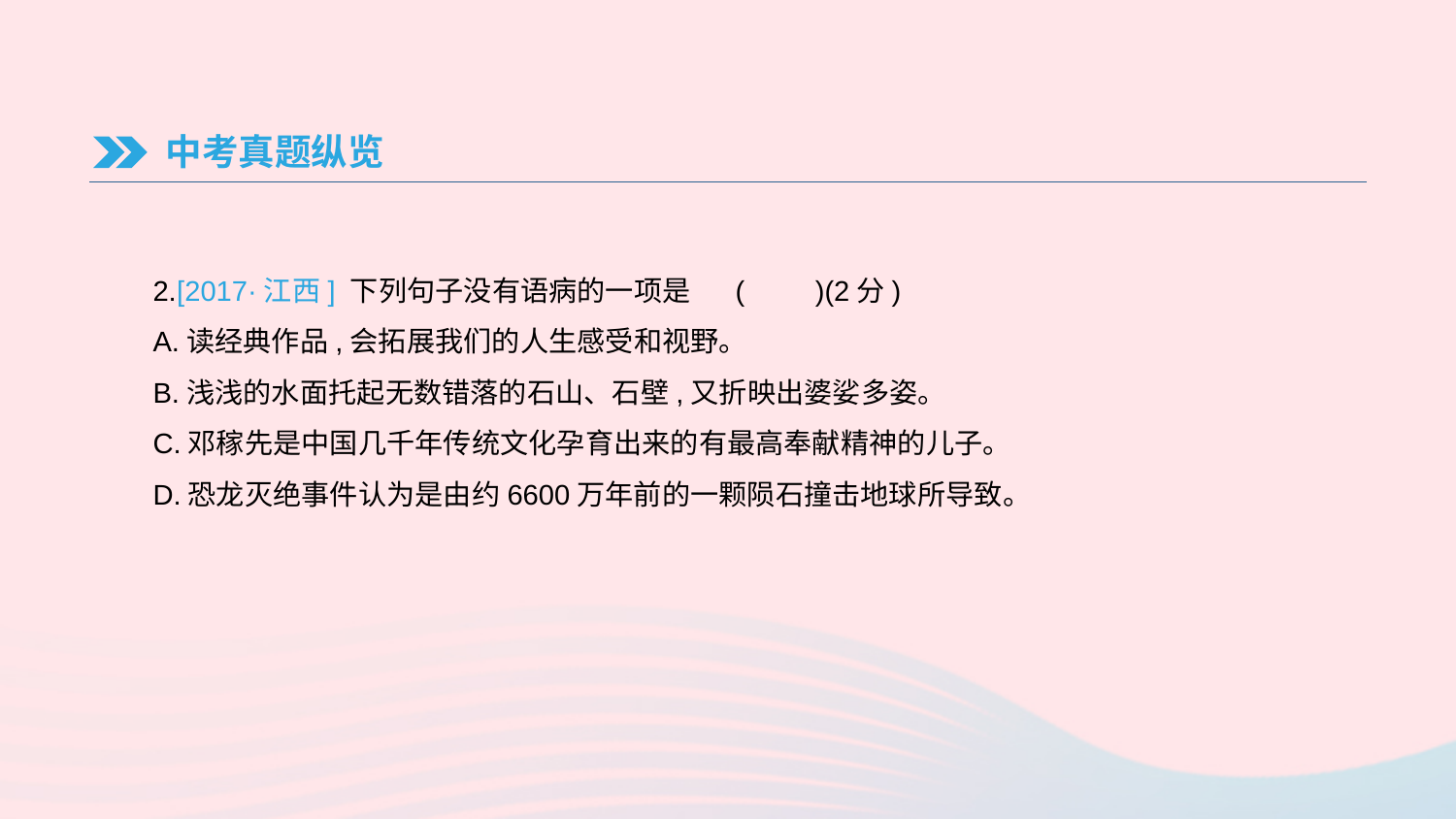

中考真题纵览

2.[2017·江西] 下列句子没有语病的一项是	(　　)(2分)
A.读经典作品,会拓展我们的人生感受和视野。
B.浅浅的水面托起无数错落的石山、石壁,又折映出婆娑多姿。
C.邓稼先是中国几千年传统文化孕育出来的有最高奉献精神的儿子。
D.恐龙灭绝事件认为是由约6600万年前的一颗陨石撞击地球所导致。